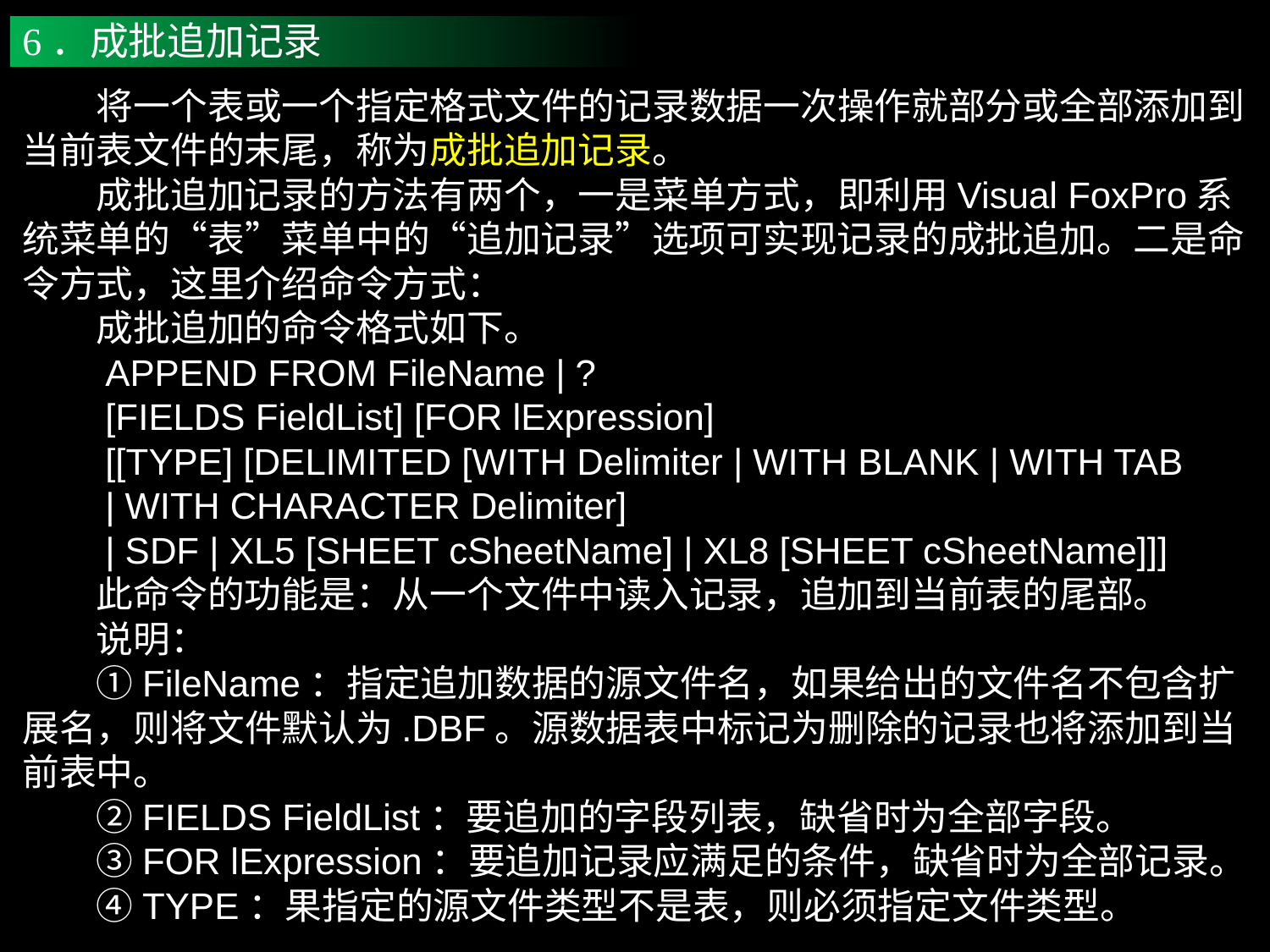

6．成批追加记录
　　将一个表或一个指定格式文件的记录数据一次操作就部分或全部添加到当前表文件的末尾，称为成批追加记录。
　　成批追加记录的方法有两个，一是菜单方式，即利用Visual FoxPro系统菜单的“表”菜单中的“追加记录”选项可实现记录的成批追加。二是命令方式，这里介绍命令方式：
　　成批追加的命令格式如下。
　　APPEND FROM FileName | ?
　　[FIELDS FieldList] [FOR lExpression]
　　[[TYPE] [DELIMITED [WITH Delimiter | WITH BLANK | WITH TAB
　　| WITH CHARACTER Delimiter]
　　| SDF | XL5 [SHEET cSheetName] | XL8 [SHEET cSheetName]]]
　　此命令的功能是：从一个文件中读入记录，追加到当前表的尾部。
　　说明：
　　①FileName：指定追加数据的源文件名，如果给出的文件名不包含扩展名，则将文件默认为.DBF。源数据表中标记为删除的记录也将添加到当前表中。
　　②FIELDS FieldList：要追加的字段列表，缺省时为全部字段。
　　③FOR lExpression：要追加记录应满足的条件，缺省时为全部记录。
　　④TYPE：果指定的源文件类型不是表，则必须指定文件类型。